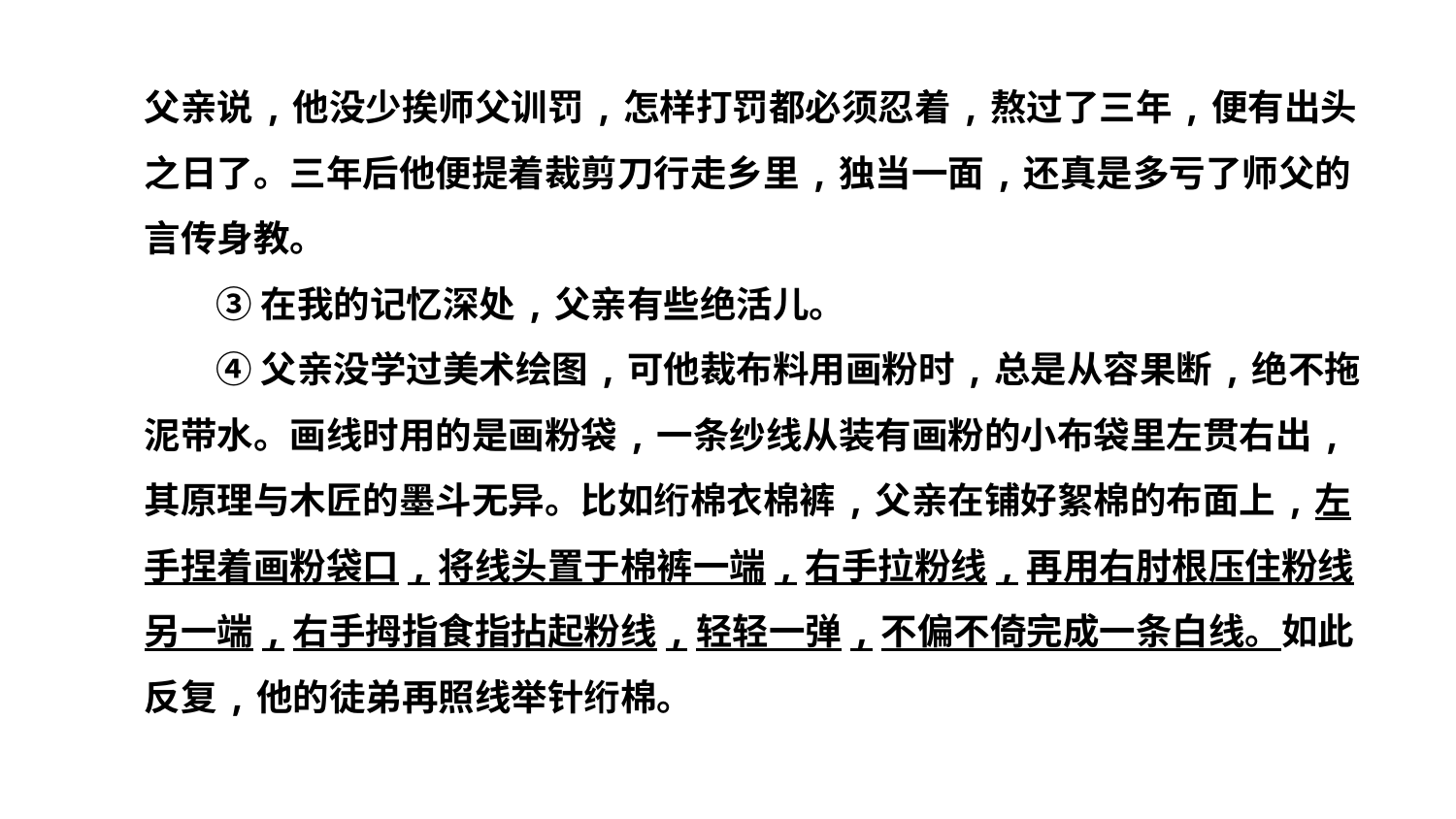

父亲说,他没少挨师父训罚,怎样打罚都必须忍着,熬过了三年,便有出头之日了。三年后他便提着裁剪刀行走乡里,独当一面,还真是多亏了师父的言传身教。
③在我的记忆深处,父亲有些绝活儿。
④父亲没学过美术绘图,可他裁布料用画粉时,总是从容果断,绝不拖泥带水。画线时用的是画粉袋,一条纱线从装有画粉的小布袋里左贯右出,其原理与木匠的墨斗无异。比如绗棉衣棉裤,父亲在铺好絮棉的布面上,左手捏着画粉袋口,将线头置于棉裤一端,右手拉粉线,再用右肘根压住粉线另一端,右手拇指食指拈起粉线,轻轻一弹,不偏不倚完成一条白线。如此反复,他的徒弟再照线举针绗棉。